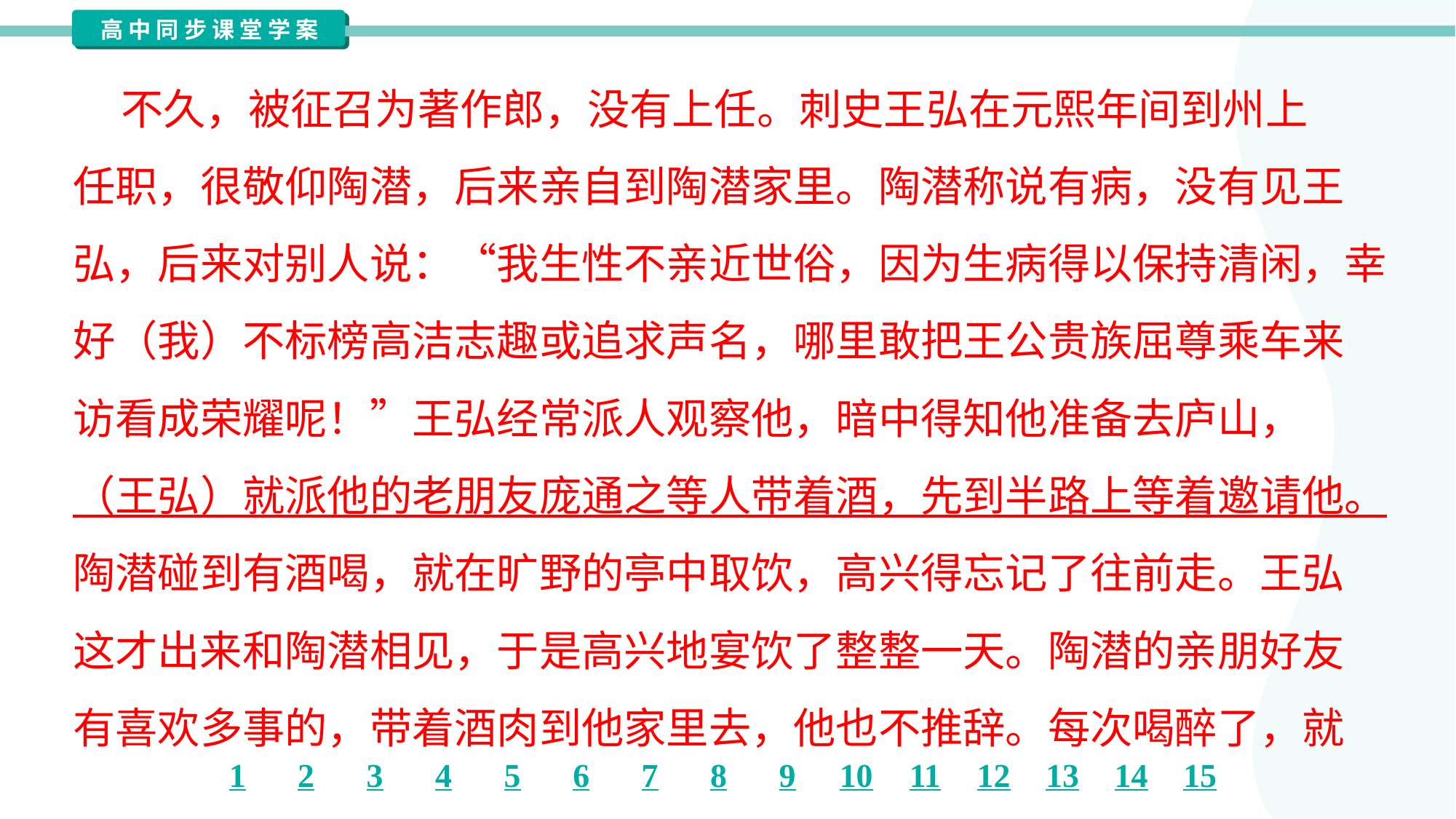

不久，被征召为著作郎，没有上任。刺史王弘在元熙年间到州上
任职，很敬仰陶潜，后来亲自到陶潜家里。陶潜称说有病，没有见王
弘，后来对别人说：“我生性不亲近世俗，因为生病得以保持清闲，幸
好（我）不标榜高洁志趣或追求声名，哪里敢把王公贵族屈尊乘车来
访看成荣耀呢！”王弘经常派人观察他，暗中得知他准备去庐山，
（王弘）就派他的老朋友庞通之等人带着酒，先到半路上等着邀请他。
陶潜碰到有酒喝，就在旷野的亭中取饮，高兴得忘记了往前走。王弘
这才出来和陶潜相见，于是高兴地宴饮了整整一天。陶潜的亲朋好友
有喜欢多事的，带着酒肉到他家里去，他也不推辞。每次喝醉了，就